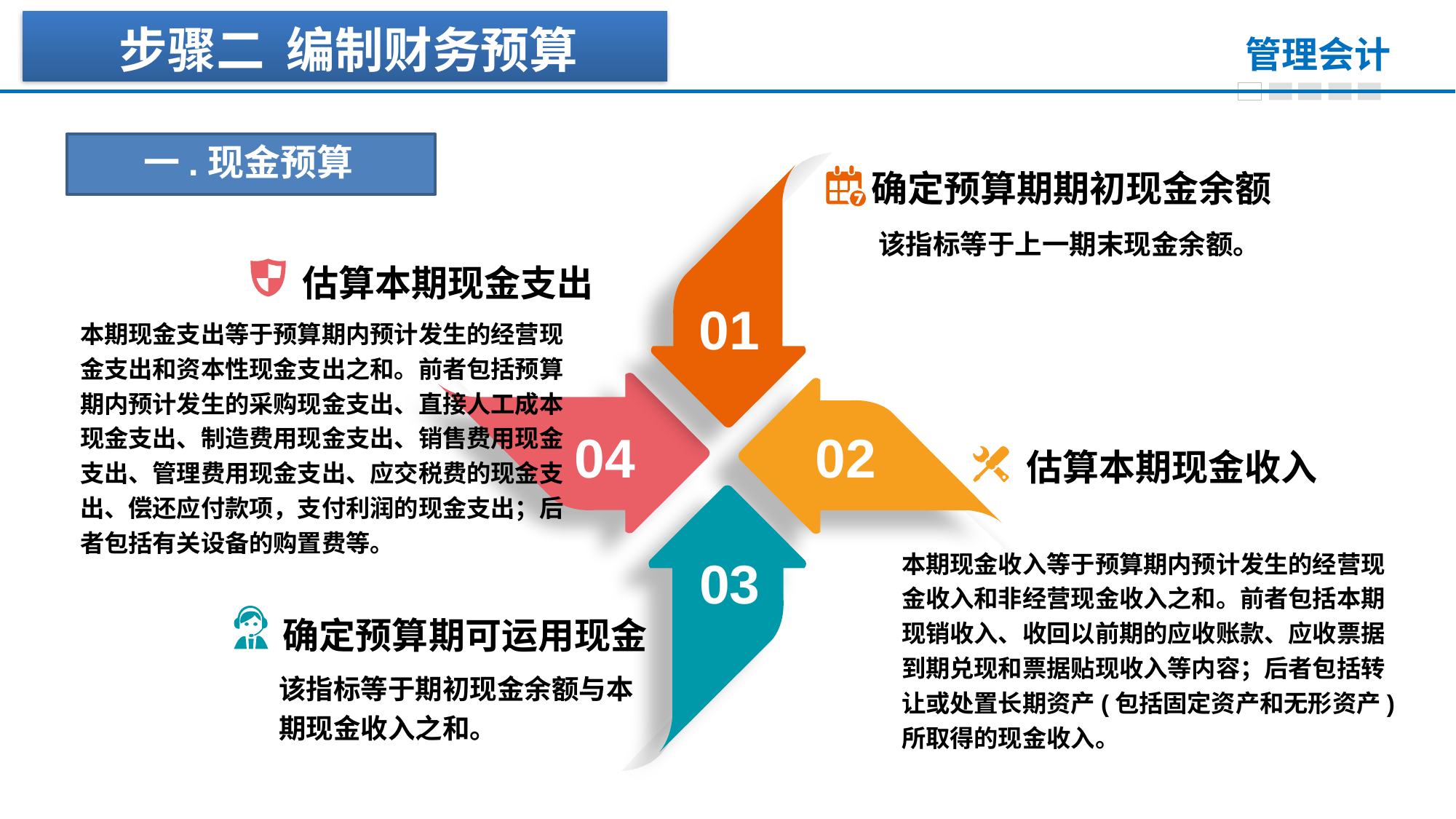

步骤二  编制财务预算
一.现金预算

确定预算期期初现金余额

该指标等于上一期末现金余额。

估算本期现金支出

01
本期现金支出等于预算期内预计发生的经营现金支出和资本性现金支出之和。前者包括预算期内预计发生的采购现金支出、直接人工成本现金支出、制造费用现金支出、销售费用现金支出、管理费用现金支出、应交税费的现金支出、偿还应付款项，支付利润的现金支出；后者包括有关设备的购置费等。

04
02
估算本期现金收入

本期现金收入等于预算期内预计发生的经营现金收入和非经营现金收入之和。前者包括本期现销收入、收回以前期的应收账款、应收票据到期兑现和票据贴现收入等内容；后者包括转让或处置长期资产(包括固定资产和无形资产)所取得的现金收入。

03

确定预算期可运用现金
该指标等于期初现金余额与本期现金收入之和。